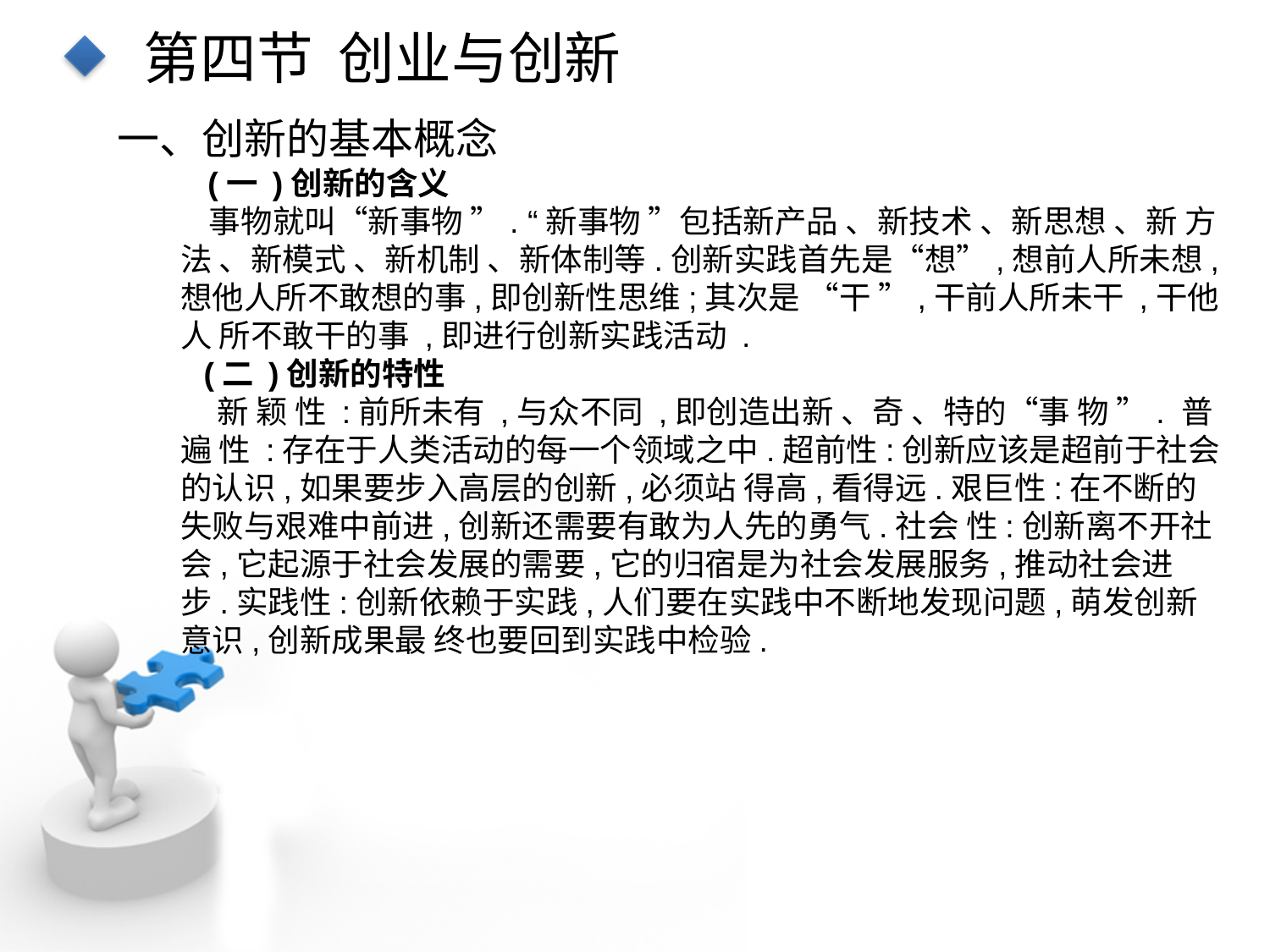

第四节  创业与创新

一、创新的基本概念
      (一 )创新的含义
    事物就叫“新事物 ”. “新事物 ”包括新产品 、新技术 、新思想 、新 方法 、新模式 、新机制 、新体制等.创新实践首先是“想”,想前人所未想,想他人所不敢想的事,即创新性思维;其次是 “干 ”,干前人所未干 ,干他人 所不敢干的事 ,即进行创新实践活动 .
       (二 )创新的特性
新 颖 性 :前所未有 ,与众不同 ,即创造出新 、奇 、特的“事 物 ”. 普遍 性 :存在于人类活动的每一个领域之中.超前性:创新应该是超前于社会的认识,如果要步入高层的创新,必须站 得高,看得远.艰巨性:在不断的失败与艰难中前进,创新还需要有敢为人先的勇气.社会 性:创新离不开社会,它起源于社会发展的需要,它的归宿是为社会发展服务,推动社会进 步.实践性:创新依赖于实践,人们要在实践中不断地发现问题,萌发创新意识,创新成果最 终也要回到实践中检验.

点击添加文本
点击添加文本
点击添加文本
点击添加文本